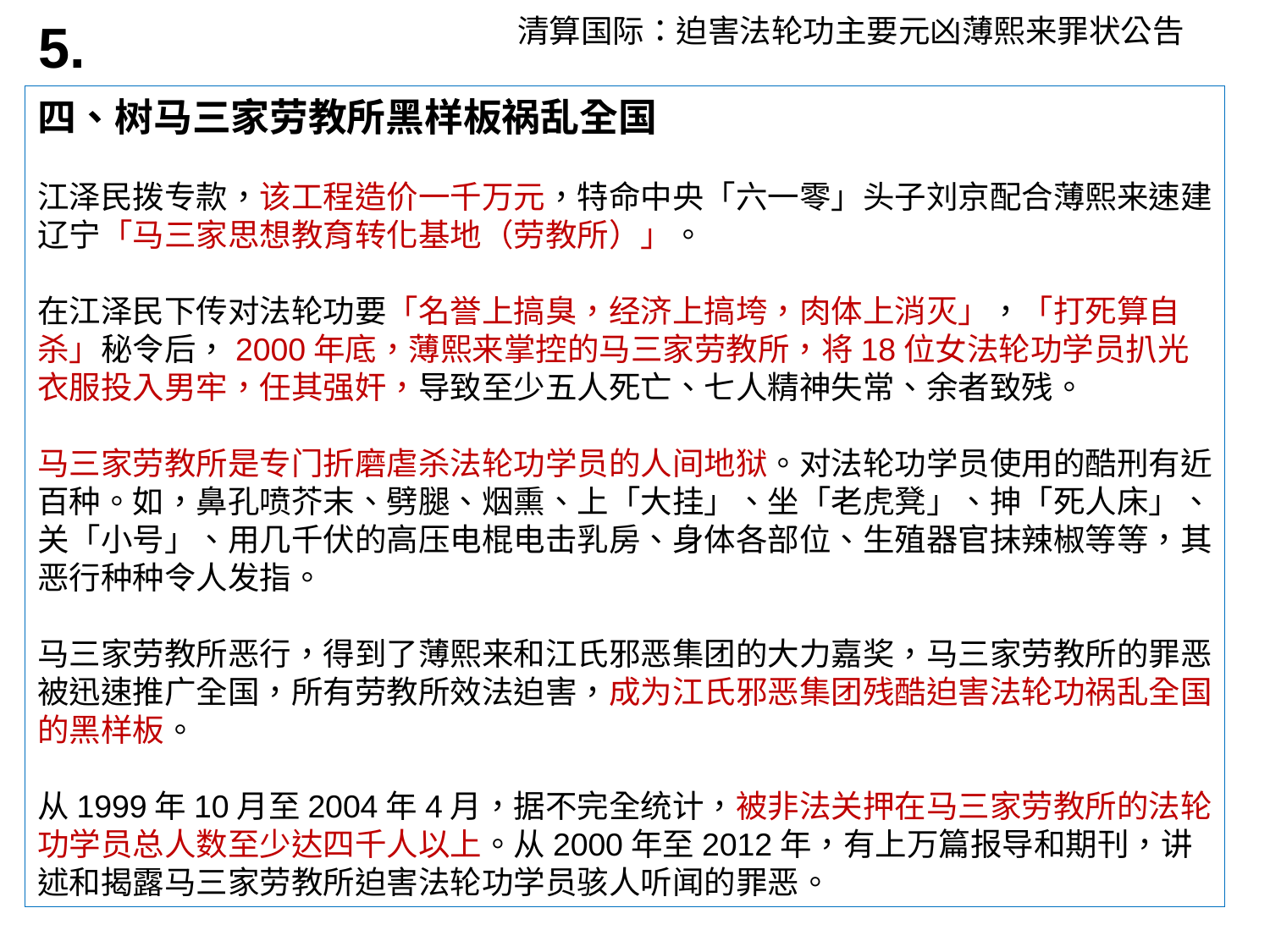

5.
清算国际：迫害法轮功主要元凶薄熙来罪状公告
四、树马三家劳教所黑样板祸乱全国

江泽民拨专款，该工程造价一千万元，特命中央「六一零」头子刘京配合薄熙来速建辽宁「马三家思想教育转化基地（劳教所）」。

在江泽民下传对法轮功要「名誉上搞臭，经济上搞垮，肉体上消灭」，「打死算自杀」秘令后，2000年底，薄熙来掌控的马三家劳教所，将18位女法轮功学员扒光衣服投入男牢，任其强奸，导致至少五人死亡、七人精神失常、余者致残。

马三家劳教所是专门折磨虐杀法轮功学员的人间地狱。对法轮功学员使用的酷刑有近百种。如，鼻孔喷芥末、劈腿、烟熏、上「大挂」、坐「老虎凳」、抻「死人床」、关「小号」、用几千伏的高压电棍电击乳房、身体各部位、生殖器官抹辣椒等等，其恶行种种令人发指。

马三家劳教所恶行，得到了薄熙来和江氏邪恶集团的大力嘉奖，马三家劳教所的罪恶被迅速推广全国，所有劳教所效法迫害，成为江氏邪恶集团残酷迫害法轮功祸乱全国的黑样板。

从1999年10月至2004年4月，据不完全统计，被非法关押在马三家劳教所的法轮功学员总人数至少达四千人以上。从2000年至2012年，有上万篇报导和期刊，讲述和揭露马三家劳教所迫害法轮功学员骇人听闻的罪恶。